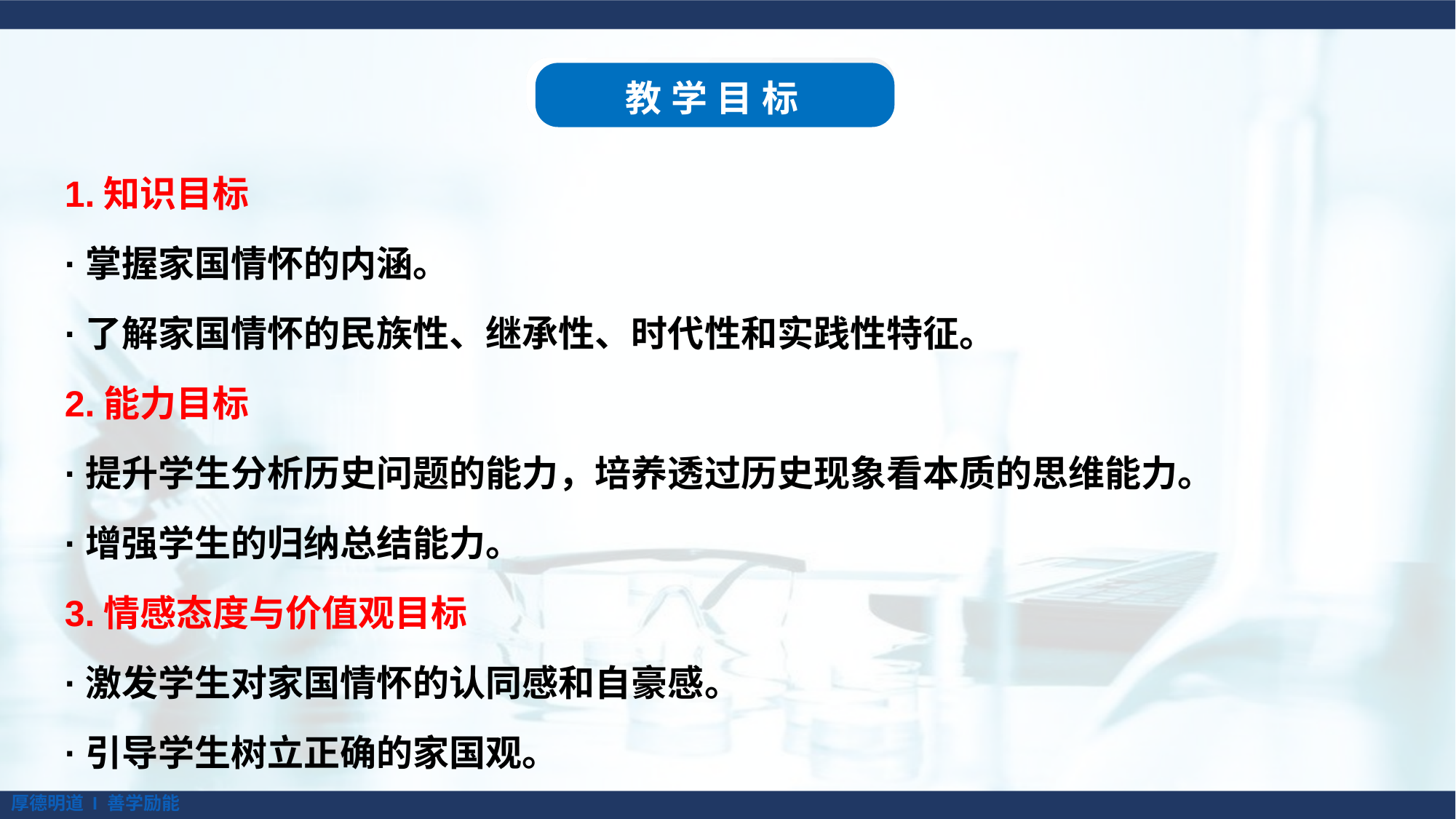

教学目标
1.知识目标
·掌握家国情怀的内涵。
·了解家国情怀的民族性、继承性、时代性和实践性特征。
2.能力目标
·提升学生分析历史问题的能力，培养透过历史现象看本质的思维能力。
·增强学生的归纳总结能力。
3.情感态度与价值观目标
·激发学生对家国情怀的认同感和自豪感。
·引导学生树立正确的家国观。

厚德明道 I 善学励能